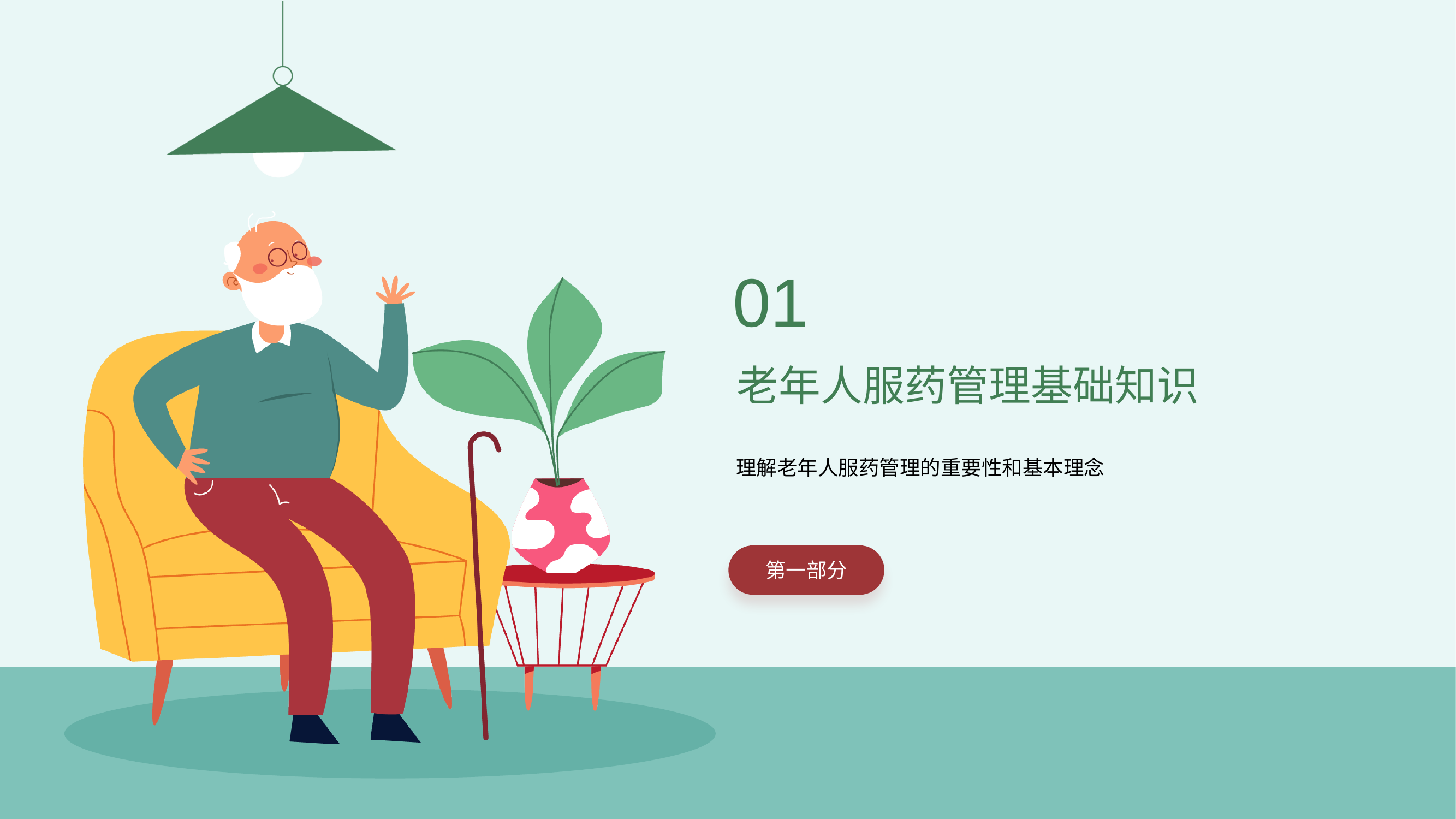

01
老年人服药管理基础知识

第一部分
理解老年人服药管理的重要性和基本理念